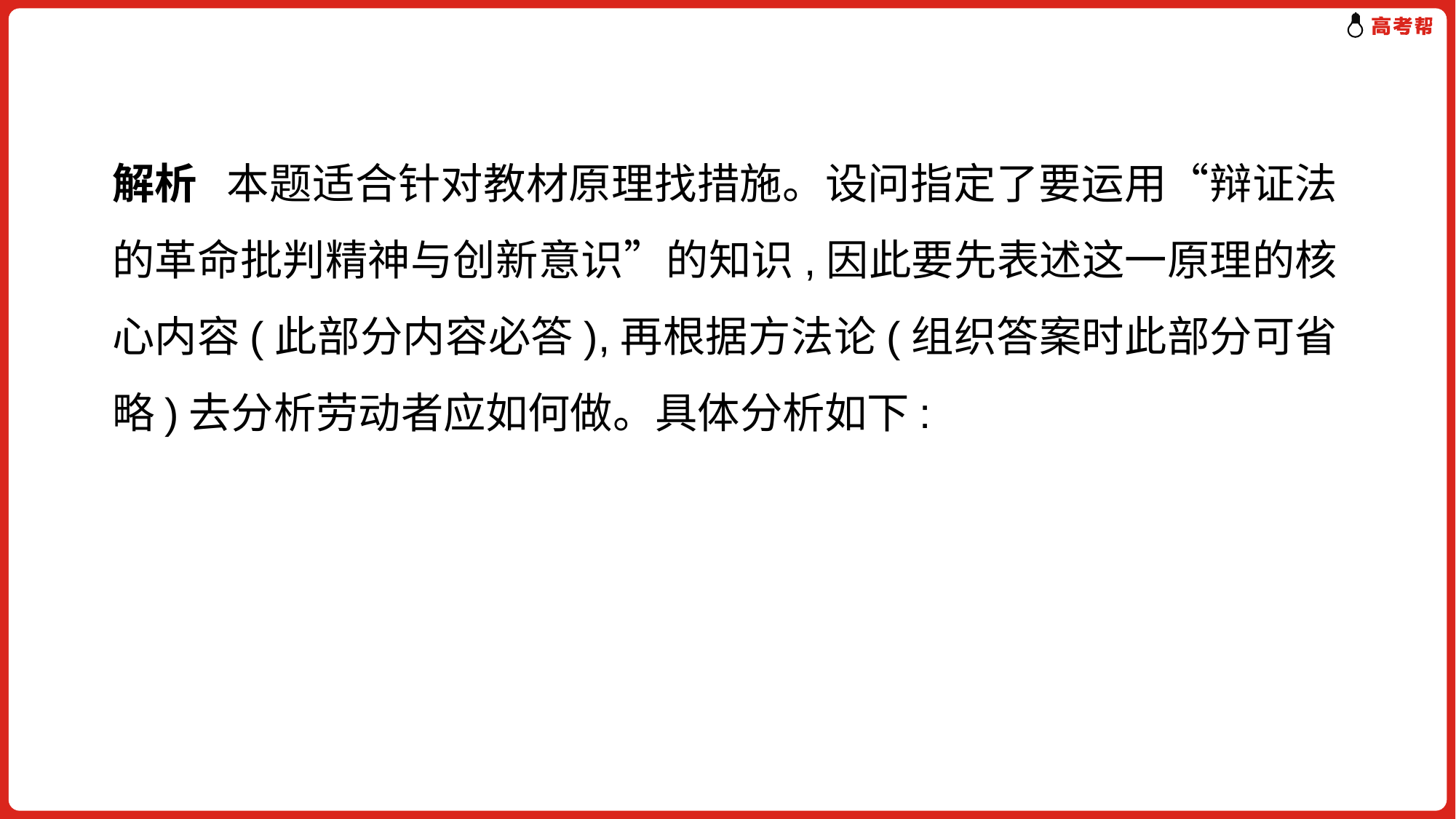

解析   本题适合针对教材原理找措施。设问指定了要运用“辩证法的革命批判精神与创新意识”的知识,因此要先表述这一原理的核心内容(此部分内容必答),再根据方法论(组织答案时此部分可省略)去分析劳动者应如何做。具体分析如下: